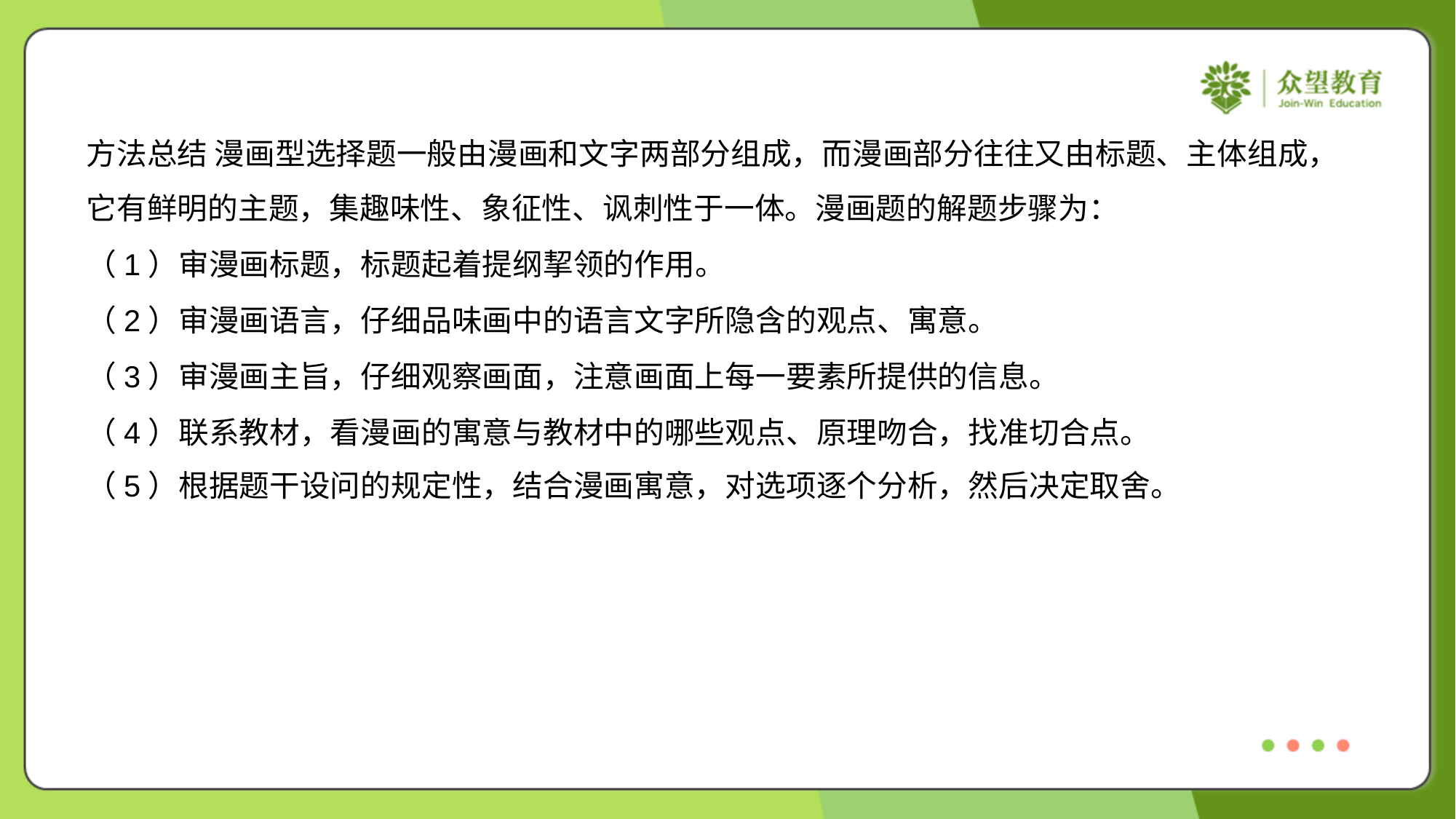

方法总结 漫画型选择题一般由漫画和文字两部分组成，而漫画部分往往又由标题、主体组成，
它有鲜明的主题，集趣味性、象征性、讽刺性于一体。漫画题的解题步骤为：
（1）审漫画标题，标题起着提纲挈领的作用。
（2）审漫画语言，仔细品味画中的语言文字所隐含的观点、寓意。
（3）审漫画主旨，仔细观察画面，注意画面上每一要素所提供的信息。
（4）联系教材，看漫画的寓意与教材中的哪些观点、原理吻合，找准切合点。
（5）根据题干设问的规定性，结合漫画寓意，对选项逐个分析，然后决定取舍。